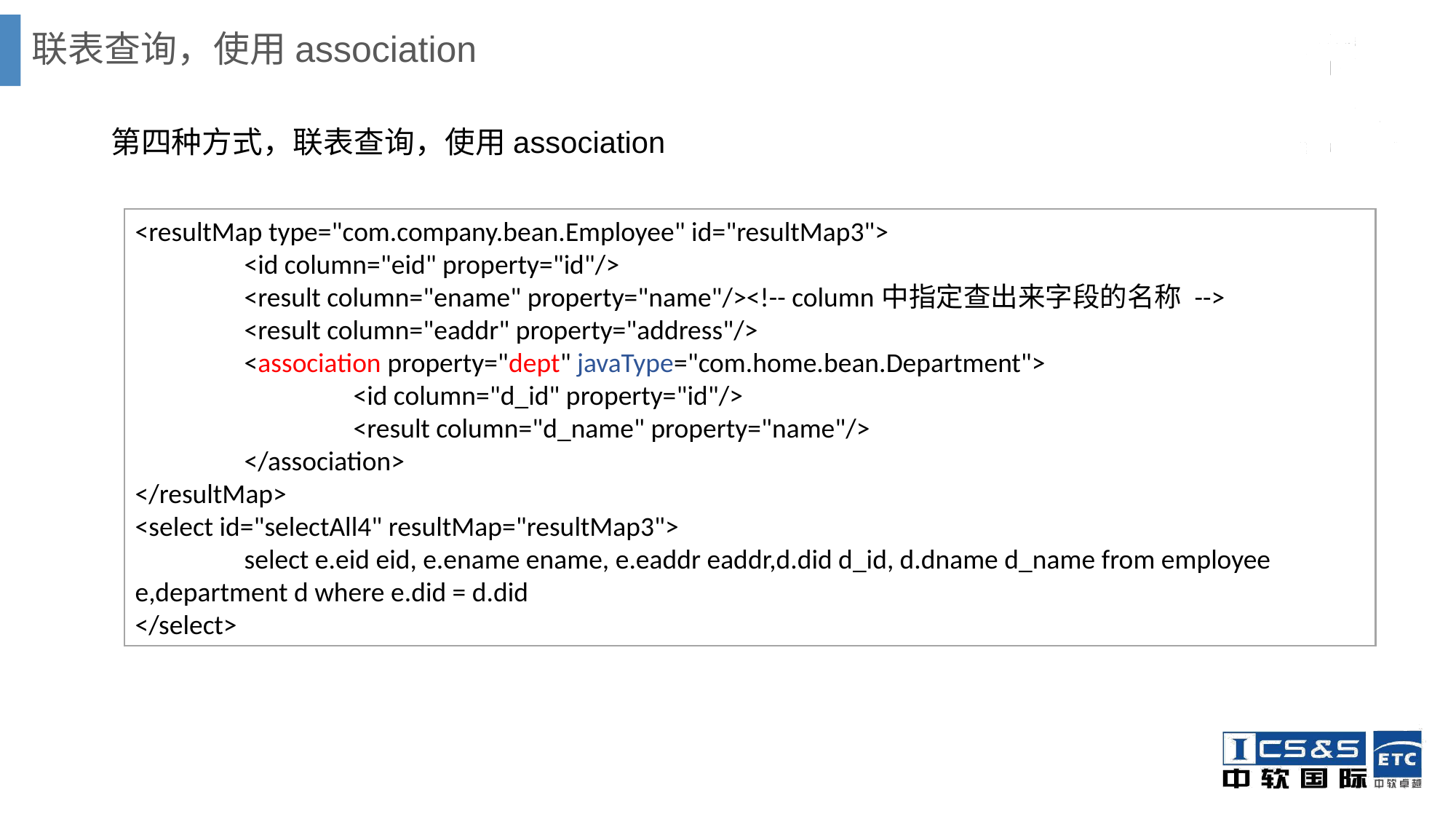

# 联表查询，使用association
第四种方式，联表查询，使用association
<resultMap type="com.company.bean.Employee" id="resultMap3">
	<id column="eid" property="id"/>
	<result column="ename" property="name"/><!-- column中指定查出来字段的名称 -->
	<result column="eaddr" property="address"/>
	<association property="dept" javaType="com.home.bean.Department">
		<id column="d_id" property="id"/>
		<result column="d_name" property="name"/>
	</association>
</resultMap>
<select id="selectAll4" resultMap="resultMap3">
	select e.eid eid, e.ename ename, e.eaddr eaddr,d.did d_id, d.dname d_name from employee e,department d where e.did = d.did
</select>